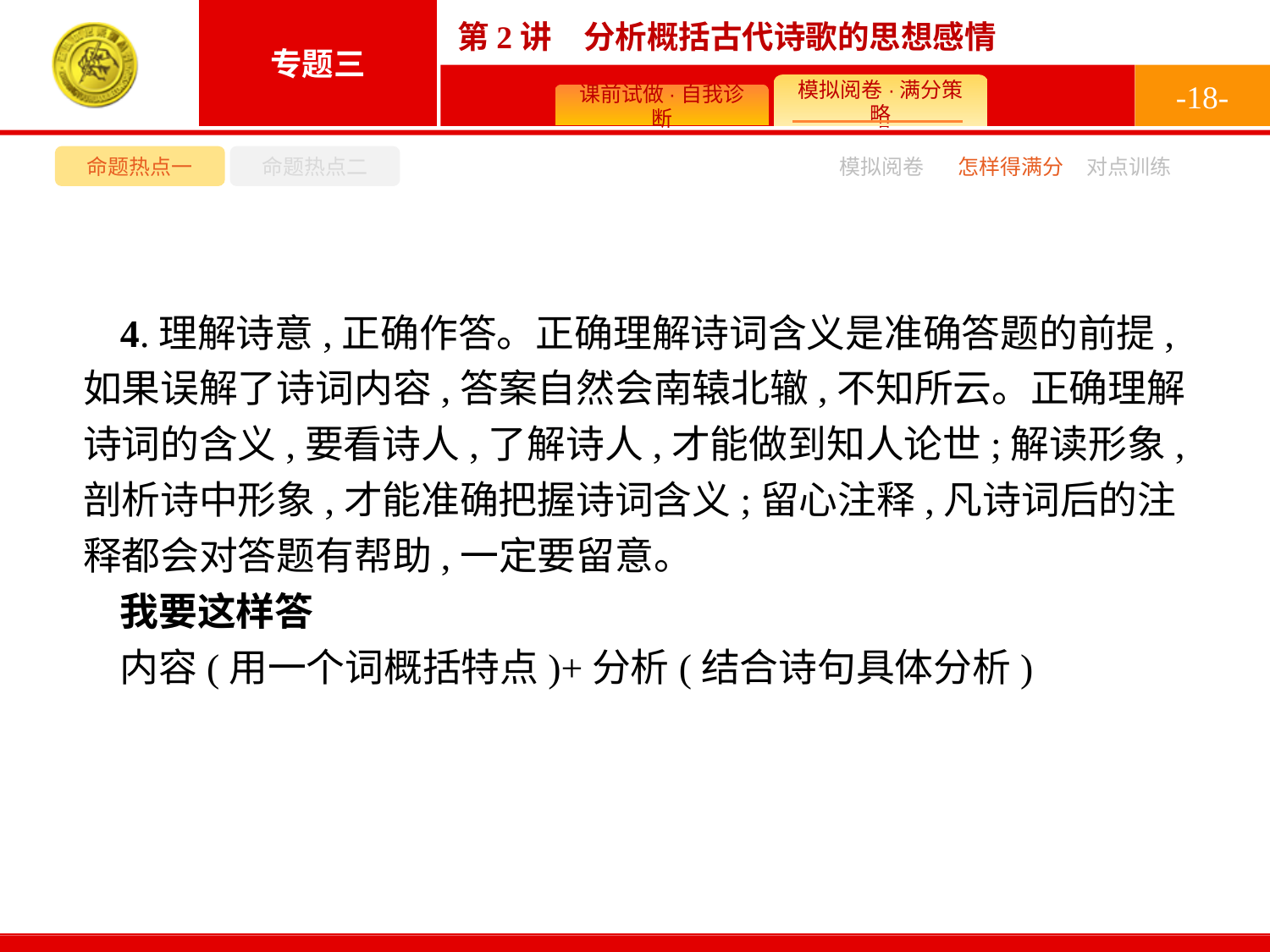

-18-
命题热点一
命题热点二
模拟阅卷
怎样得满分
对点训练
4.理解诗意,正确作答。正确理解诗词含义是准确答题的前提,如果误解了诗词内容,答案自然会南辕北辙,不知所云。正确理解诗词的含义,要看诗人,了解诗人,才能做到知人论世;解读形象,剖析诗中形象,才能准确把握诗词含义;留心注释,凡诗词后的注释都会对答题有帮助,一定要留意。
我要这样答
内容(用一个词概括特点)+分析(结合诗句具体分析)